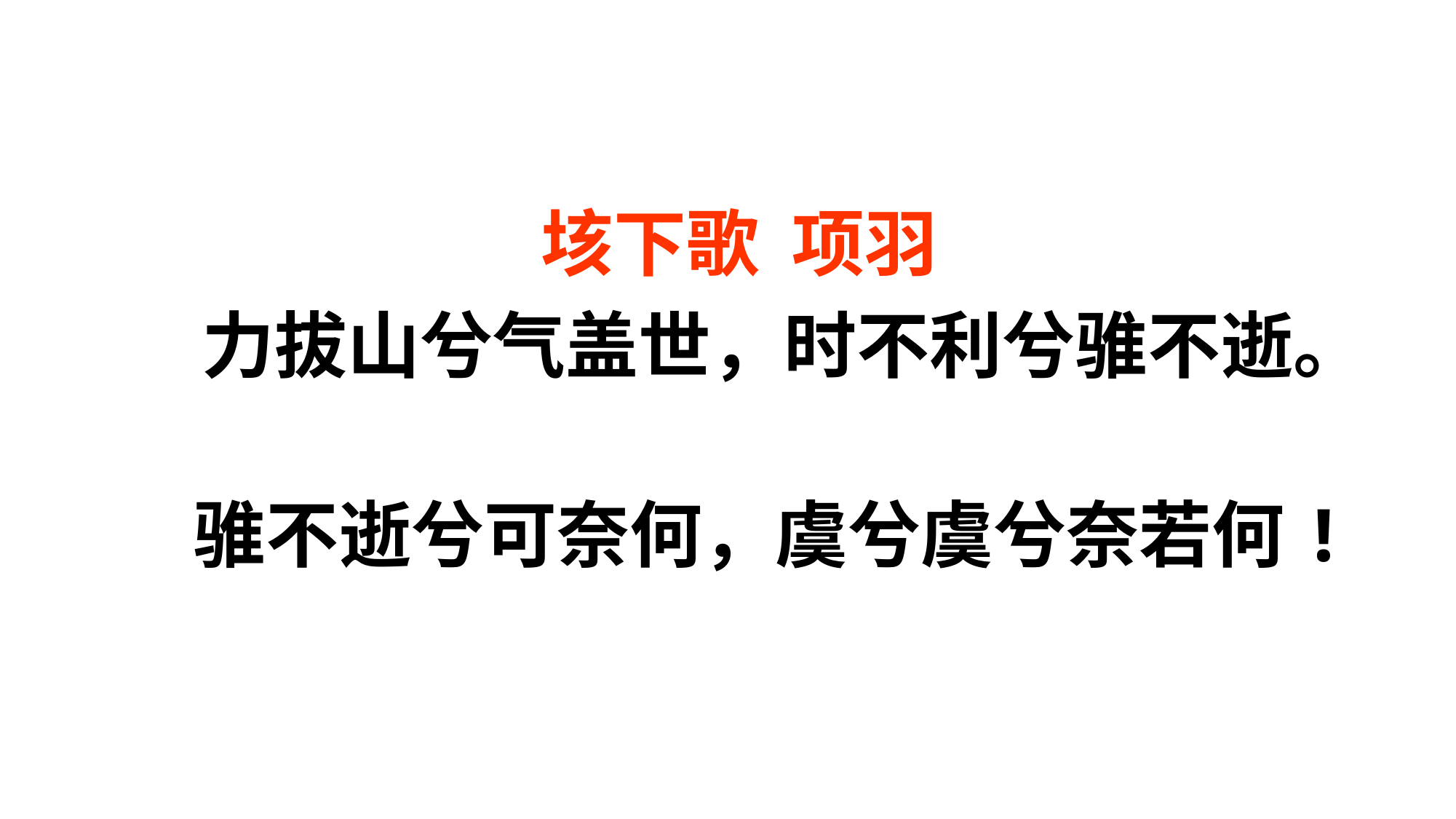

垓下歌  项羽
   力拔山兮气盖世，时不利兮骓不逝。
   骓不逝兮可奈何，虞兮虞兮奈若何!